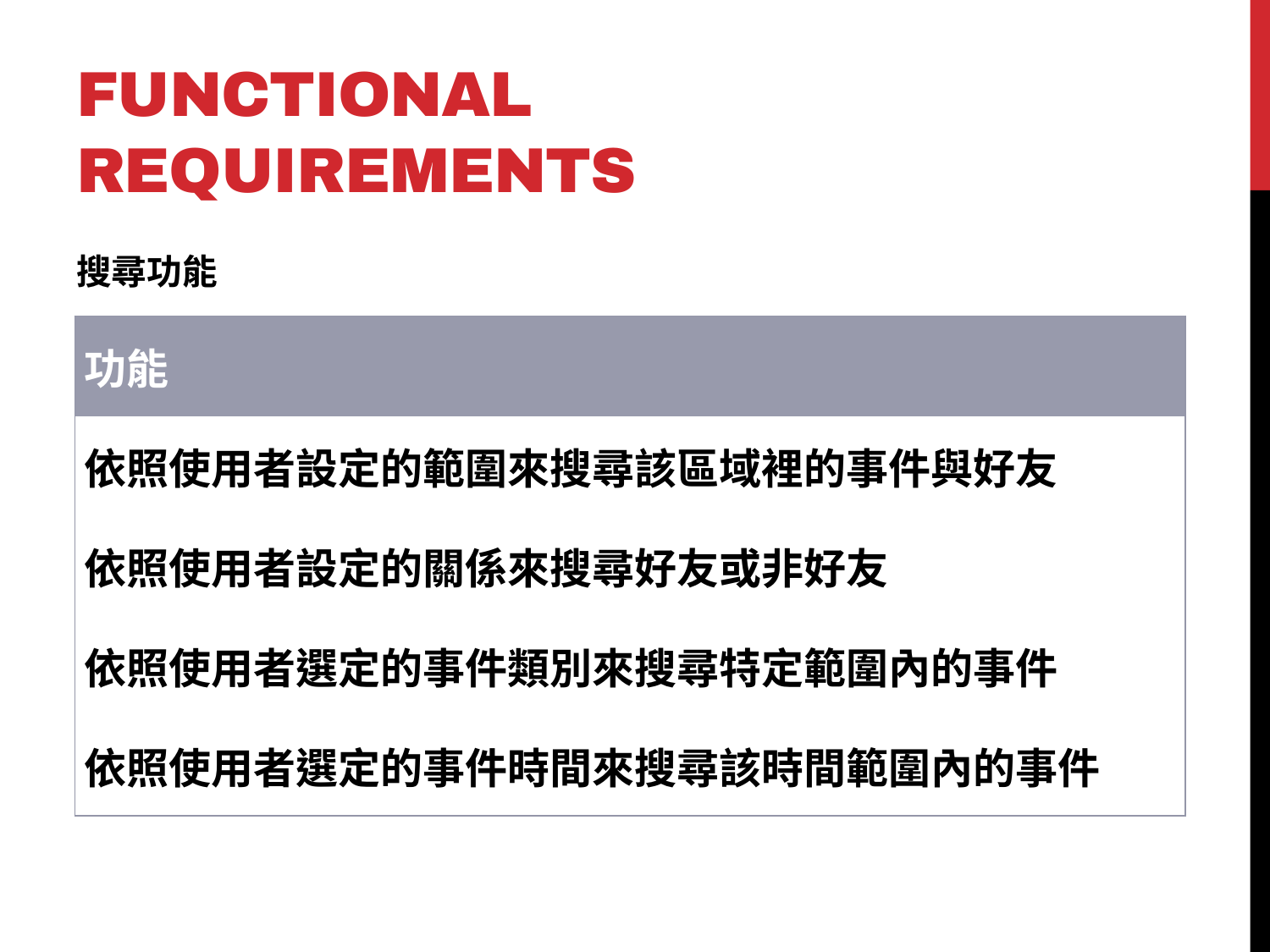

# Functional Requirements
搜尋功能

| 功能 |
| --- |
| 依照使用者設定的範圍來搜尋該區域裡的事件與好友 |
| 依照使用者設定的關係來搜尋好友或非好友 |
| 依照使用者選定的事件類別來搜尋特定範圍內的事件 |
| 依照使用者選定的事件時間來搜尋該時間範圍內的事件 |